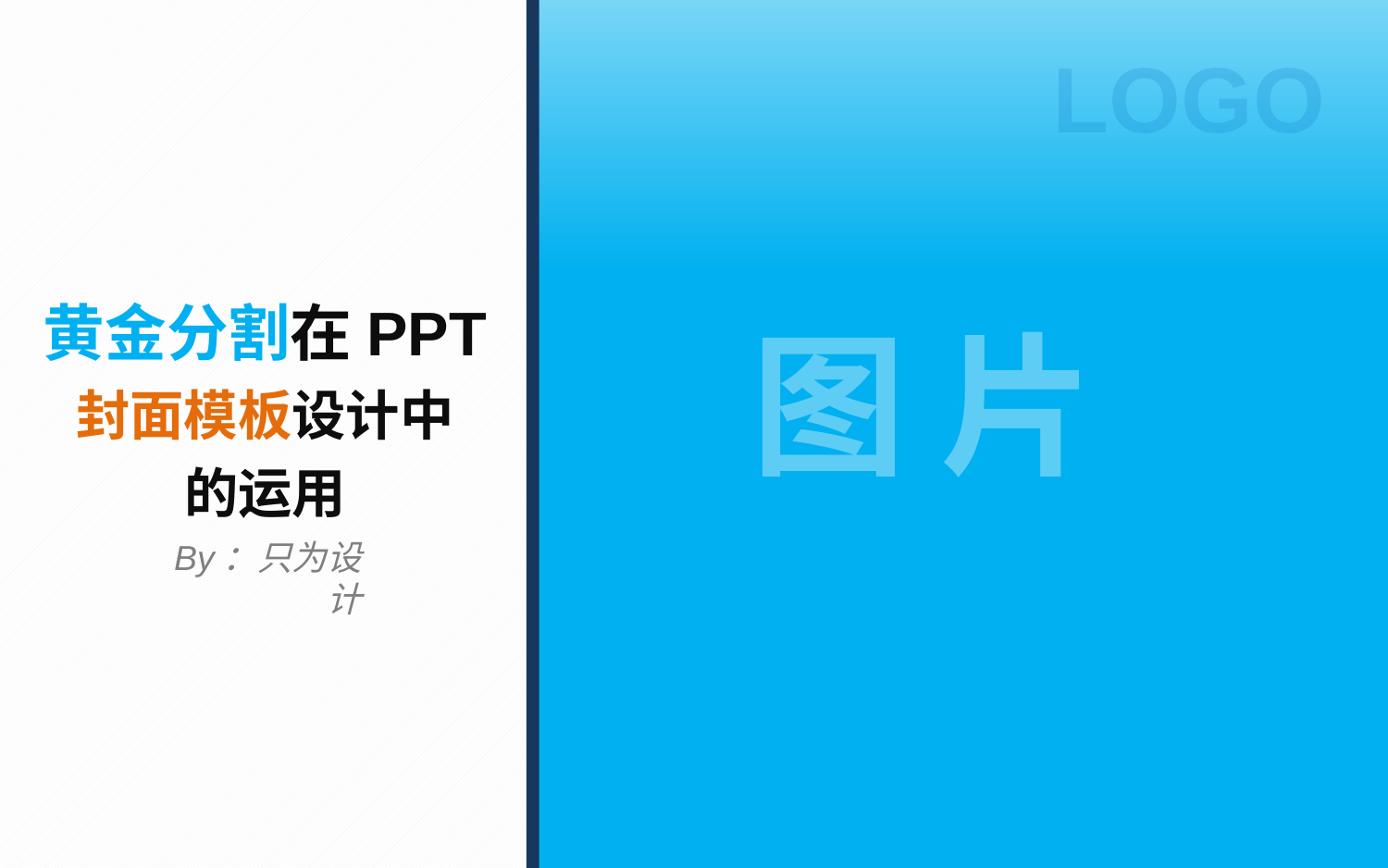

LOGO
黄金分割在PPT
封面模板设计中
的运用
By：只为设计
图 片